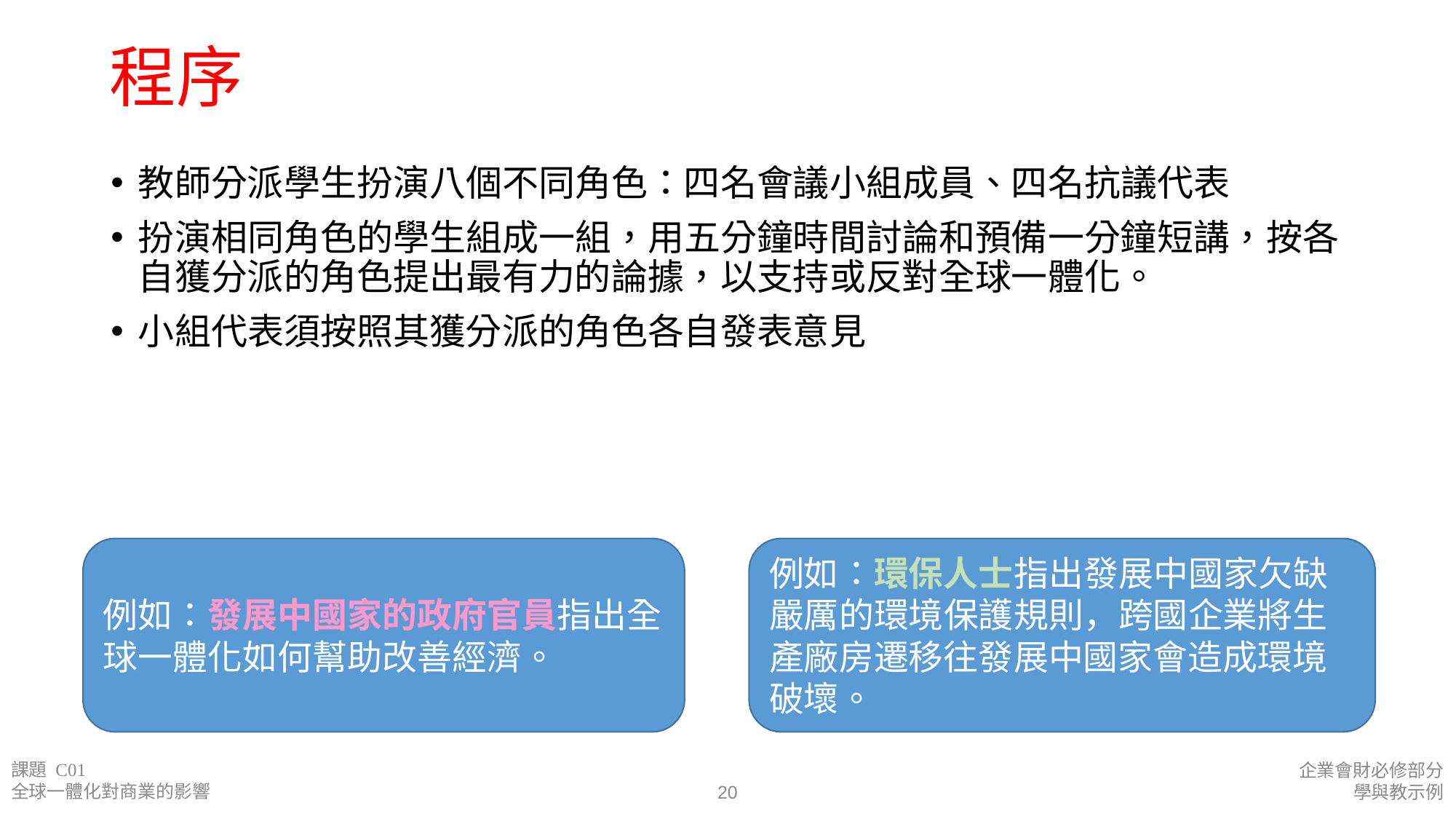

# 程序
教師分派學生扮演八個不同角色：四名會議小組成員、四名抗議代表
扮演相同角色的學生組成一組，用五分鐘時間討論和預備一分鐘短講，按各自獲分派的角色提出最有力的論據，以支持或反對全球一體化。
小組代表須按照其獲分派的角色各自發表意見

例如：發展中國家的政府官員指出全球一體化如何幫助改善經濟。
例如：環保人士指出發展中國家欠缺嚴厲的環境保護規則，跨國企業將生產廠房遷移往發展中國家會造成環境破壞。

課題 C01
全球一體化對商業的影響

企業會財必修部分
學與教示例

20